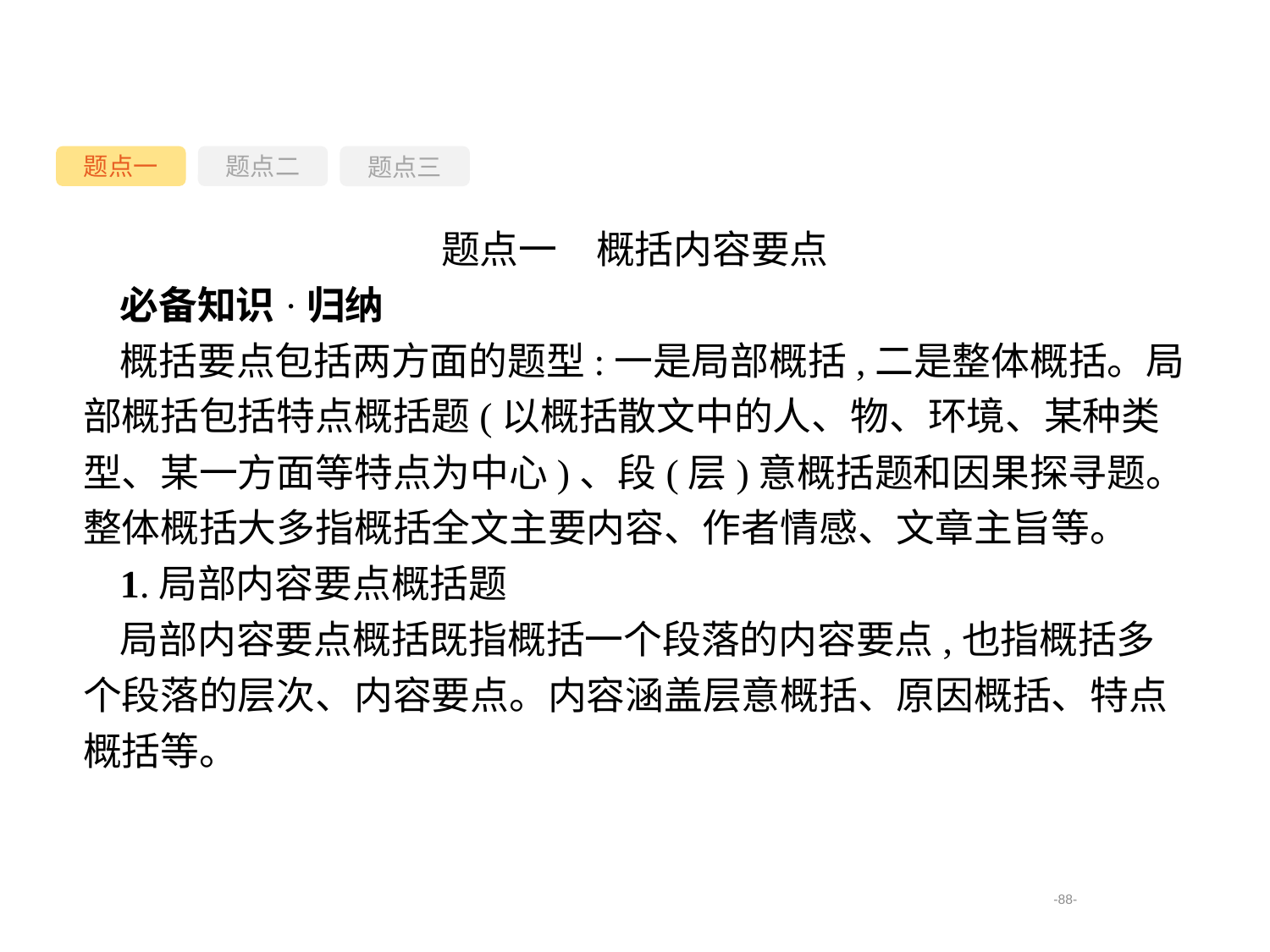

题点一
题点三
题点二
题点一　概括内容要点
必备知识·归纳
概括要点包括两方面的题型:一是局部概括,二是整体概括。局部概括包括特点概括题(以概括散文中的人、物、环境、某种类型、某一方面等特点为中心)、段(层)意概括题和因果探寻题。整体概括大多指概括全文主要内容、作者情感、文章主旨等。
1.局部内容要点概括题
局部内容要点概括既指概括一个段落的内容要点,也指概括多个段落的层次、内容要点。内容涵盖层意概括、原因概括、特点概括等。
-88-